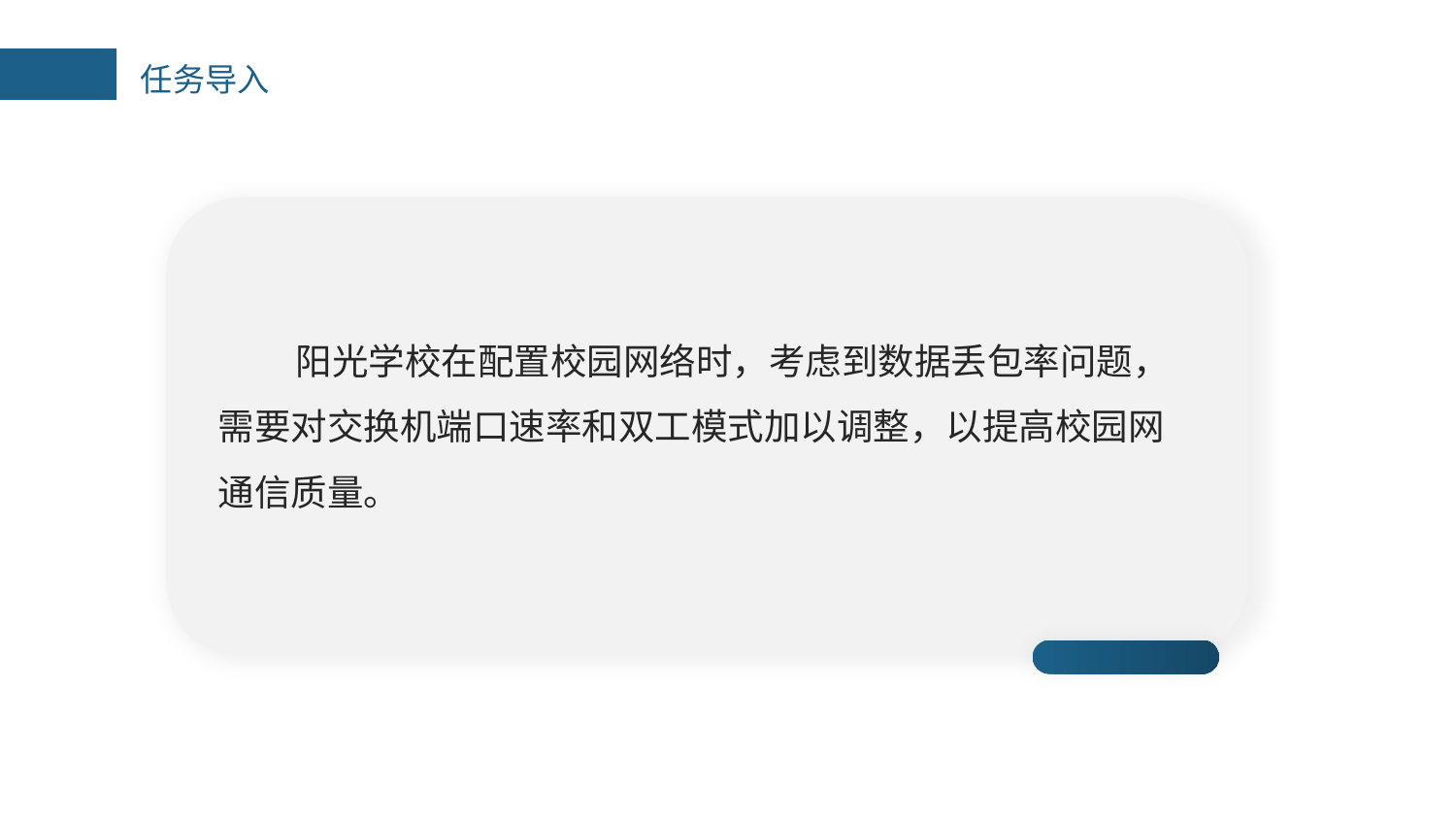

阳光学校在配置校园网络时，考虑到数据丢包率问题，需要对交换机端口速率和双工模式加以调整，以提高校园网通信质量。